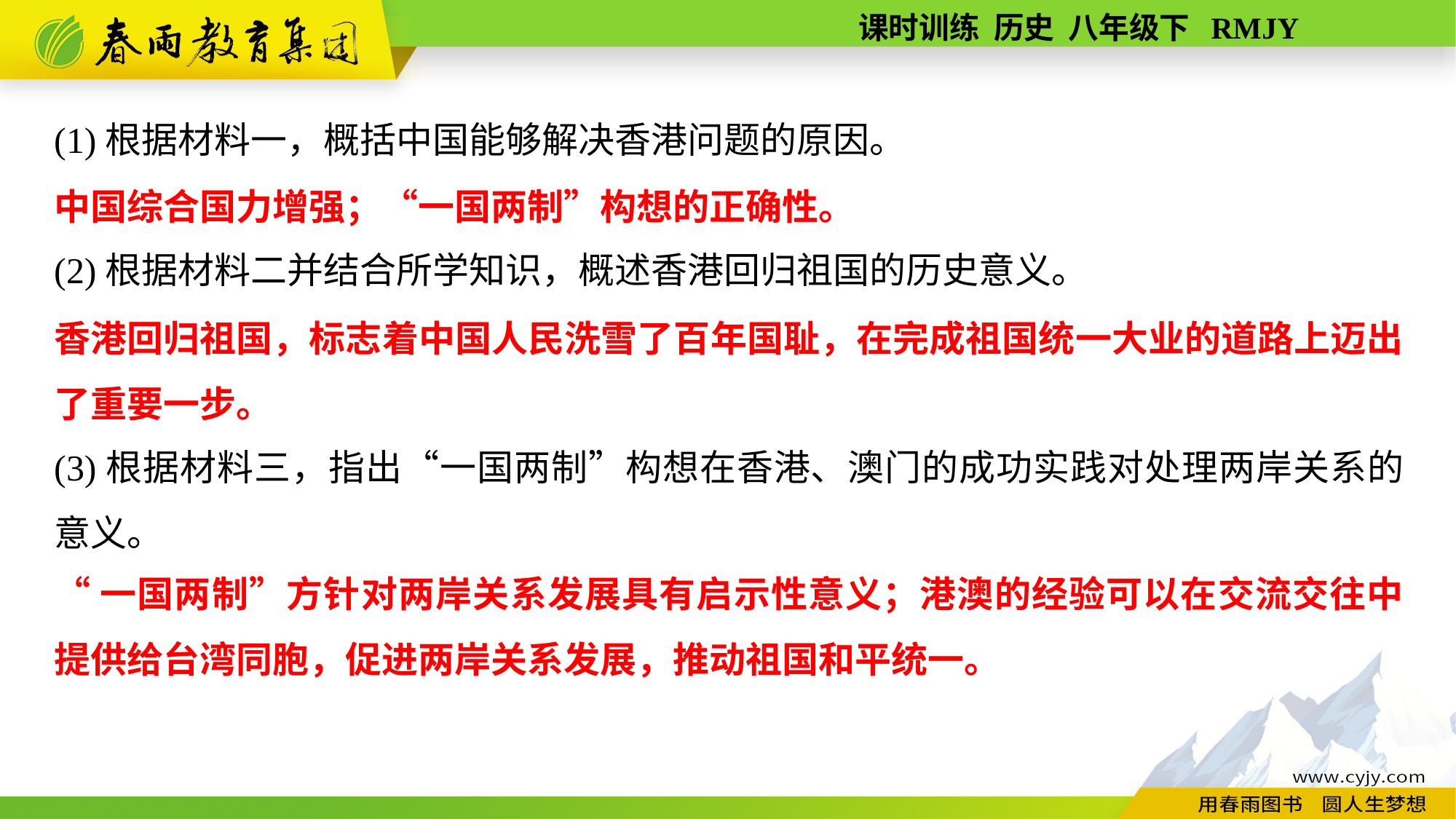

(1)根据材料一，概括中国能够解决香港问题的原因。

(2)根据材料二并结合所学知识，概述香港回归祖国的历史意义。

(3)根据材料三，指出“一国两制”构想在香港、澳门的成功实践对处理两岸关系的意义。
中国综合国力增强；“一国两制”构想的正确性。
香港回归祖国，标志着中国人民洗雪了百年国耻，在完成祖国统一大业的道路上迈出了重要一步。
“一国两制”方针对两岸关系发展具有启示性意义；港澳的经验可以在交流交往中提供给台湾同胞，促进两岸关系发展，推动祖国和平统一。